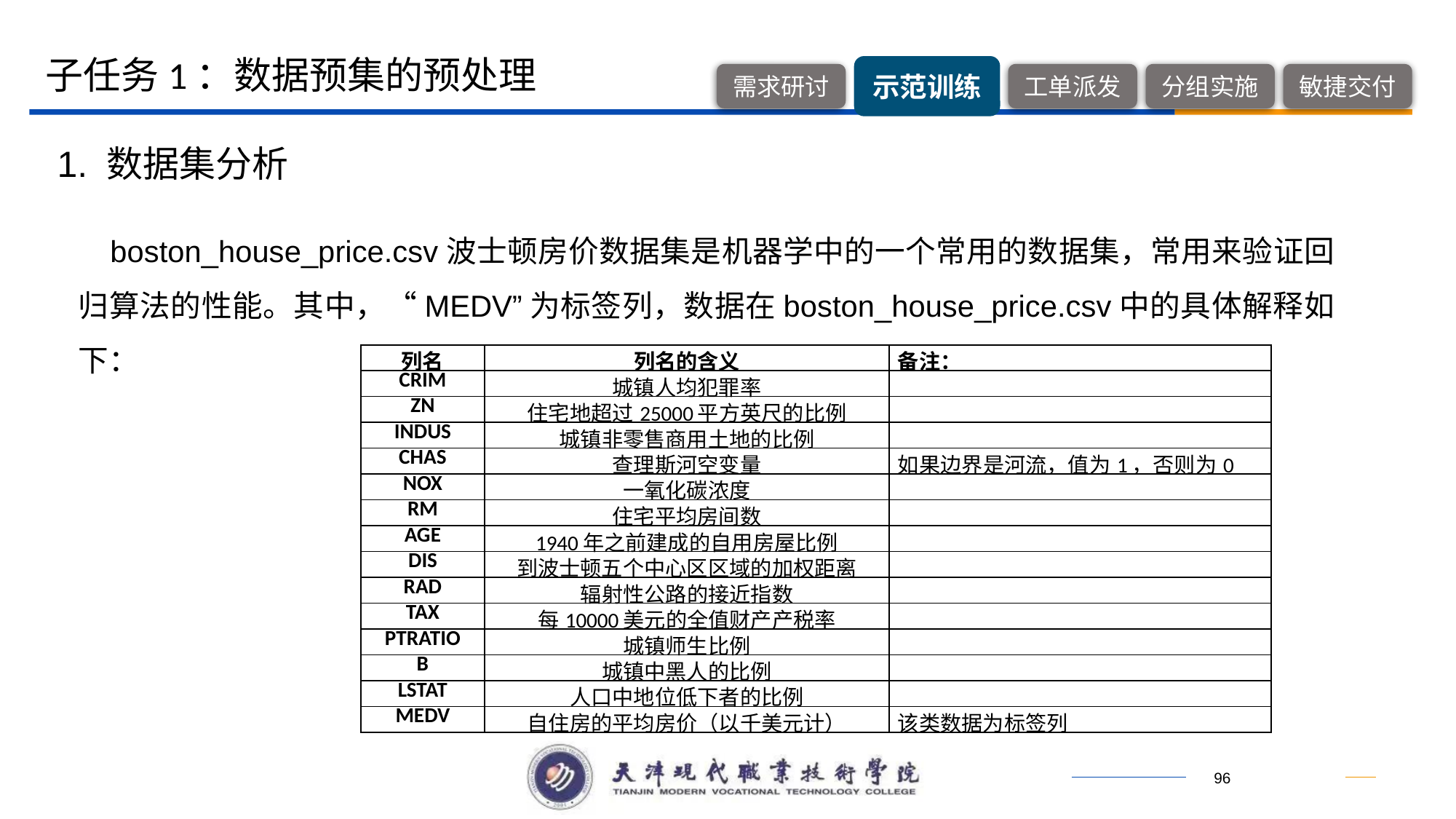

子任务1：数据预集的预处理

1. 数据集分析
boston_house_price.csv波士顿房价数据集是机器学中的一个常用的数据集，常用来验证回归算法的性能。其中，“MEDV”为标签列，数据在boston_house_price.csv中的具体解释如下：

| 列名 | 列名的含义 | 备注： |
| --- | --- | --- |
| CRIM | 城镇人均犯罪率 |  |
| ZN | 住宅地超过25000平方英尺的比例 |  |
| INDUS | 城镇非零售商用土地的比例 |  |
| CHAS | 查理斯河空变量 | 如果边界是河流，值为1，否则为0 |
| NOX | 一氧化碳浓度 |  |
| RM | 住宅平均房间数 |  |
| AGE | 1940年之前建成的自用房屋比例 |  |
| DIS | 到波士顿五个中心区区域的加权距离 |  |
| RAD | 辐射性公路的接近指数 |  |
| TAX | 每10000美元的全值财产产税率 |  |
| PTRATIO | 城镇师生比例 |  |
| B | 城镇中黑人的比例 |  |
| LSTAT | 人口中地位低下者的比例 |  |
| MEDV | 自住房的平均房价（以千美元计） | 该类数据为标签列 |